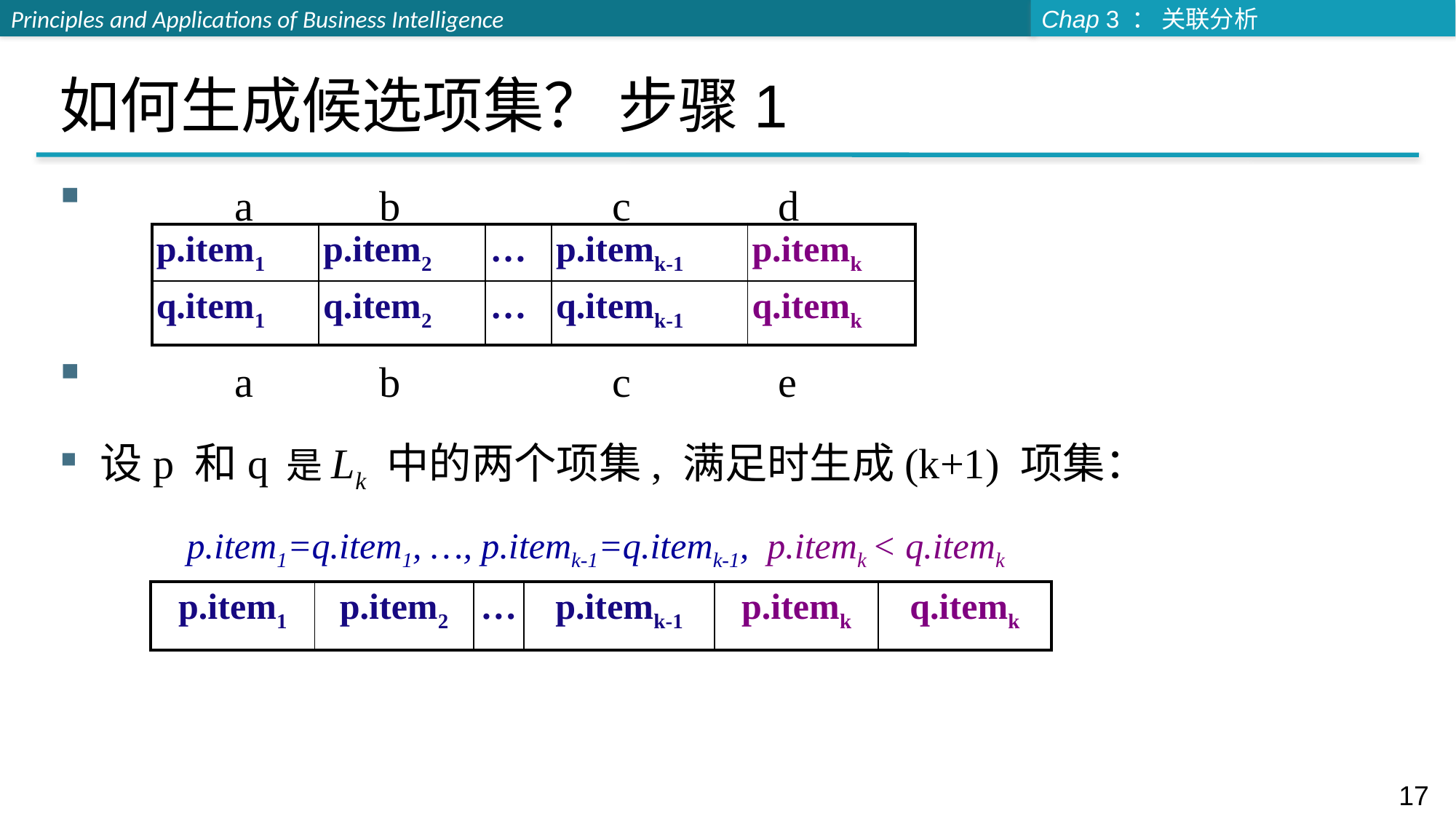

# 如何生成候选项集？ 步骤1
           a            b                    c              d

           a            b                    c              e
设p 和q 是Lk 中的两个项集, 满足时生成(k+1) 项集：
              p.item1=q.item1, …, p.itemk-1=q.itemk-1,  p.itemk < q.itemk
| p.item1 | p.item2 | … | p.itemk-1 | p.itemk |
| --- | --- | --- | --- | --- |
| q.item1 | q.item2 | … | q.itemk-1 | q.itemk |
| p.item1 | p.item2 | … | p.itemk-1 | p.itemk | q.itemk |
| --- | --- | --- | --- | --- | --- |